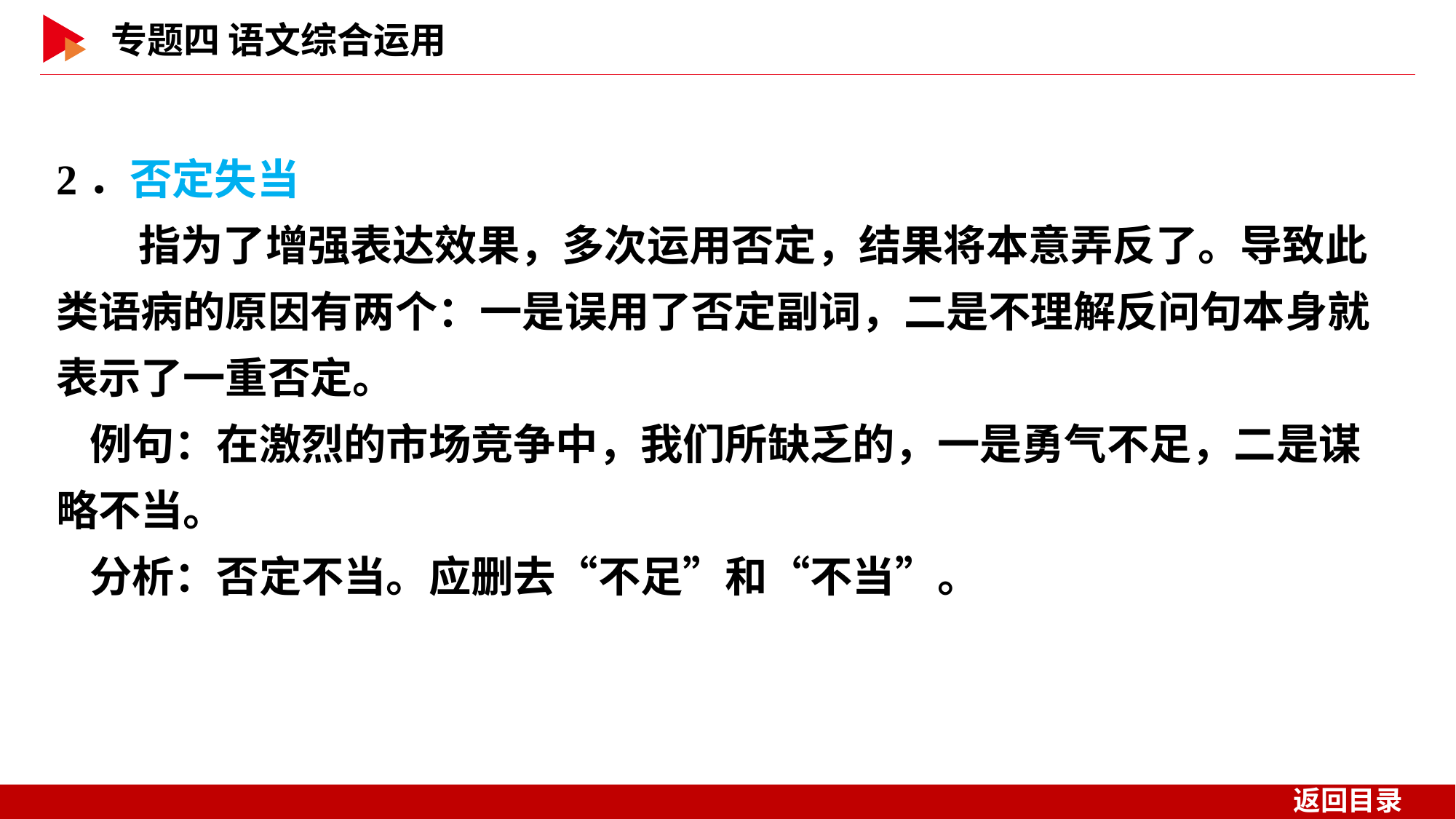

2．否定失当
    指为了增强表达效果，多次运用否定，结果将本意弄反了。导致此类语病的原因有两个：一是误用了否定副词，二是不理解反问句本身就表示了一重否定。
例句：在激烈的市场竞争中，我们所缺乏的，一是勇气不足，二是谋略不当。
分析：否定不当。应删去“不足”和“不当”。